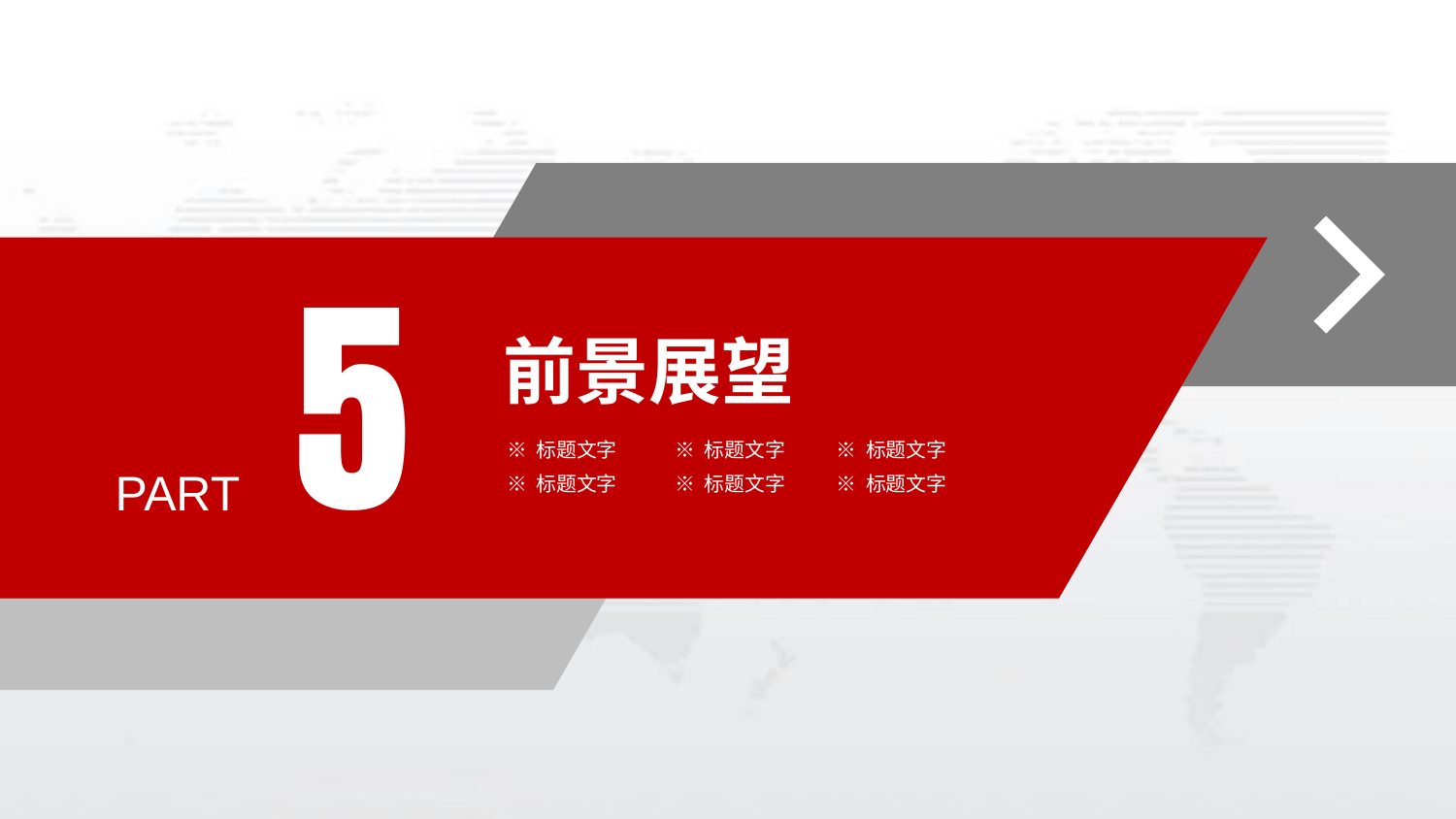

5
前景展望
※ 标题文字
※ 标题文字
※ 标题文字
PART

※ 标题文字
※ 标题文字
※ 标题文字